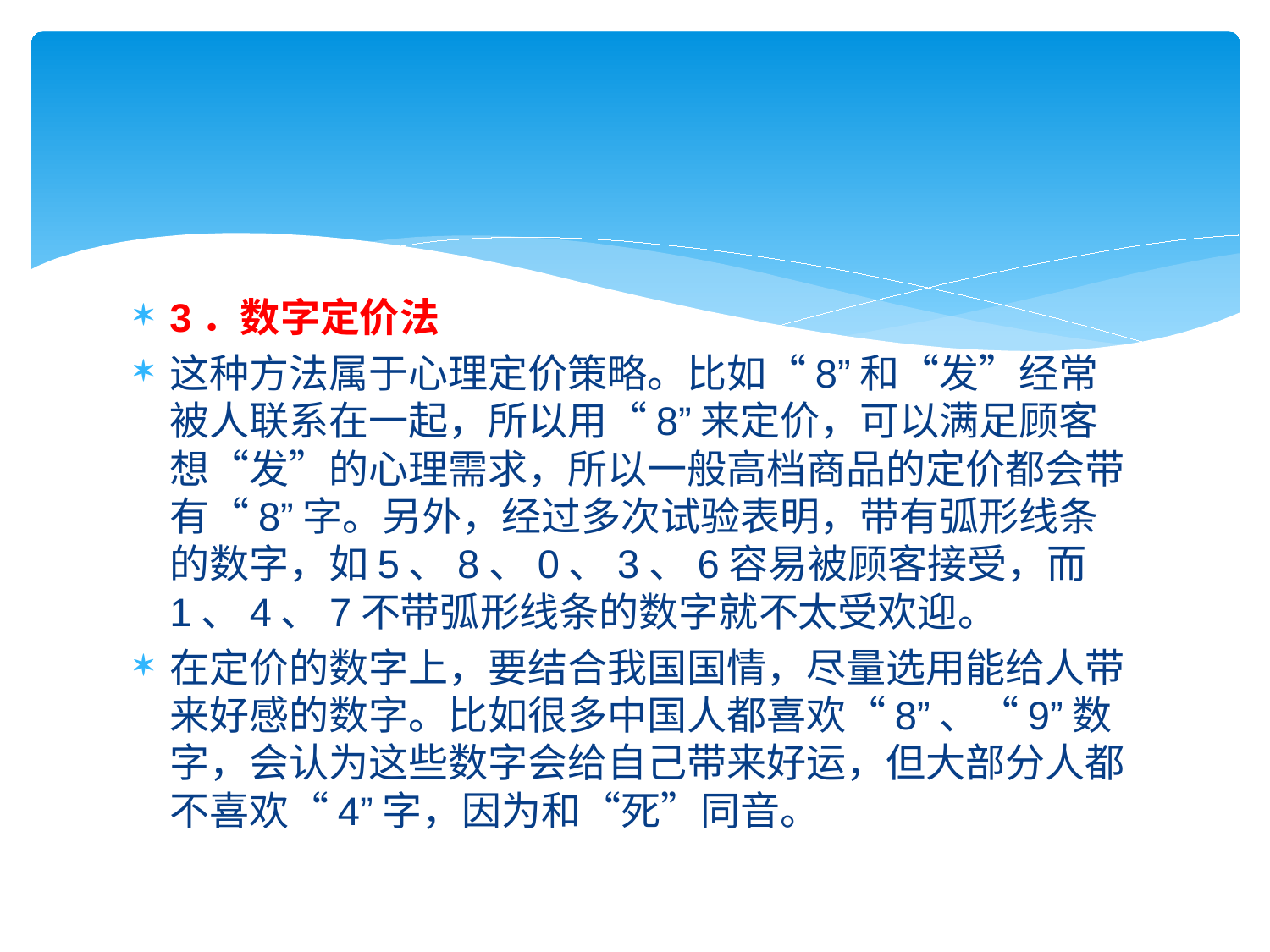

3．数字定价法
这种方法属于心理定价策略。比如“8”和“发”经常被人联系在一起，所以用“8”来定价，可以满足顾客想“发”的心理需求，所以一般高档商品的定价都会带有“8”字。另外，经过多次试验表明，带有弧形线条的数字，如5、8、0、3、6容易被顾客接受，而1、4、7不带弧形线条的数字就不太受欢迎。
在定价的数字上，要结合我国国情，尽量选用能给人带来好感的数字。比如很多中国人都喜欢“8”、“9”数字，会认为这些数字会给自己带来好运，但大部分人都不喜欢“4”字，因为和“死”同音。